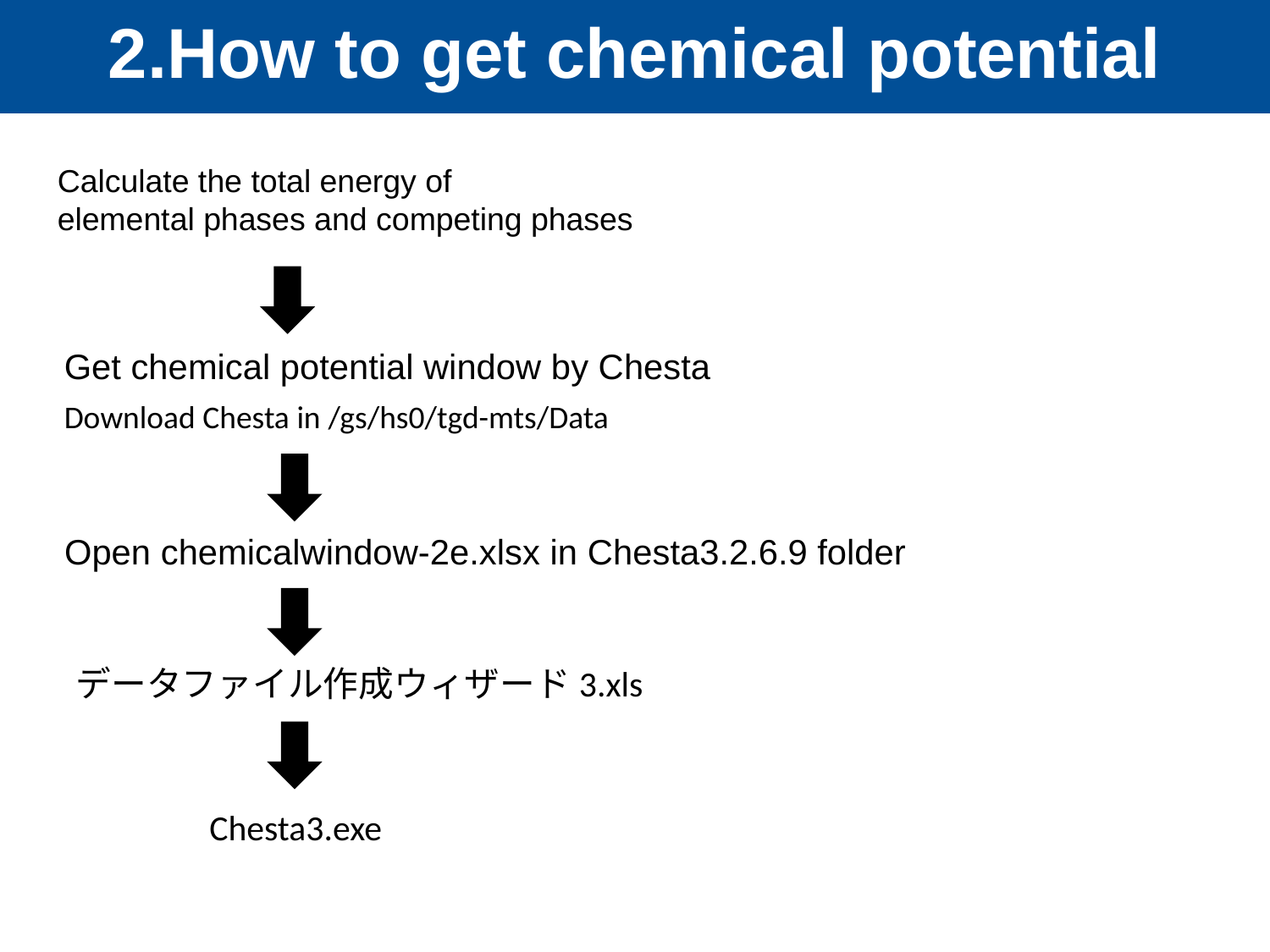

2.How to get chemical potential
Calculate the total energy of
elemental phases and competing phases

Get chemical potential window by Chesta
Download Chesta in /gs/hs0/tgd-mts/Data

Open chemicalwindow-2e.xlsx in Chesta3.2.6.9 folder

データファイル作成ウィザード3.xls

Chesta3.exe